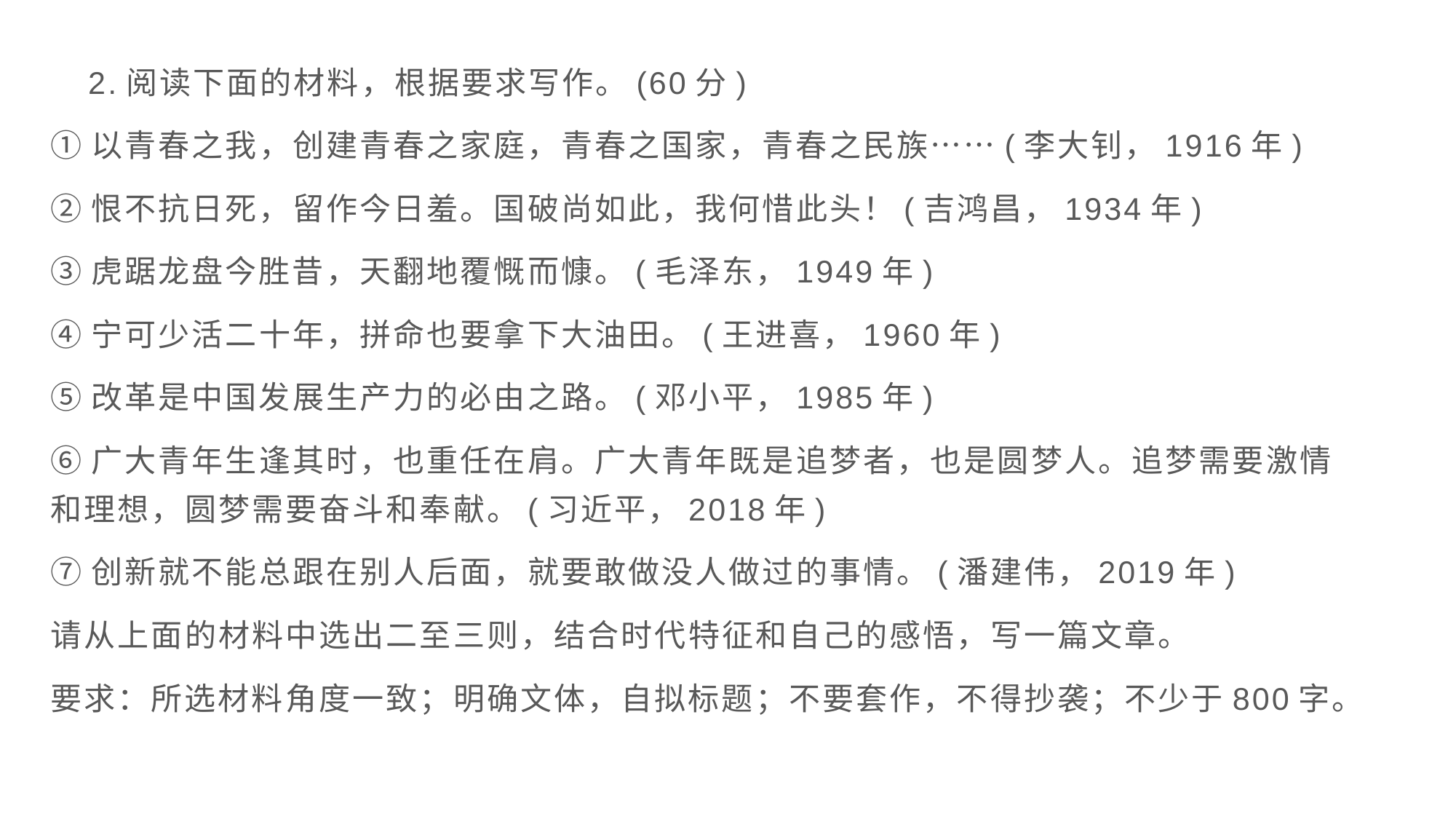

2.阅读下面的材料，根据要求写作。(60分)
①以青春之我，创建青春之家庭，青春之国家，青春之民族……(李大钊，1916年)
②恨不抗日死，留作今日羞。国破尚如此，我何惜此头！(吉鸿昌，1934年)
③虎踞龙盘今胜昔，天翻地覆慨而慷。(毛泽东，1949年)
④宁可少活二十年，拼命也要拿下大油田。(王进喜，1960年)
⑤改革是中国发展生产力的必由之路。(邓小平，1985年)
⑥广大青年生逢其时，也重任在肩。广大青年既是追梦者，也是圆梦人。追梦需要激情和理想，圆梦需要奋斗和奉献。(习近平，2018年)
⑦创新就不能总跟在别人后面，就要敢做没人做过的事情。(潘建伟，2019年)
请从上面的材料中选出二至三则，结合时代特征和自己的感悟，写一篇文章。
要求：所选材料角度一致；明确文体，自拟标题；不要套作，不得抄袭；不少于800字。